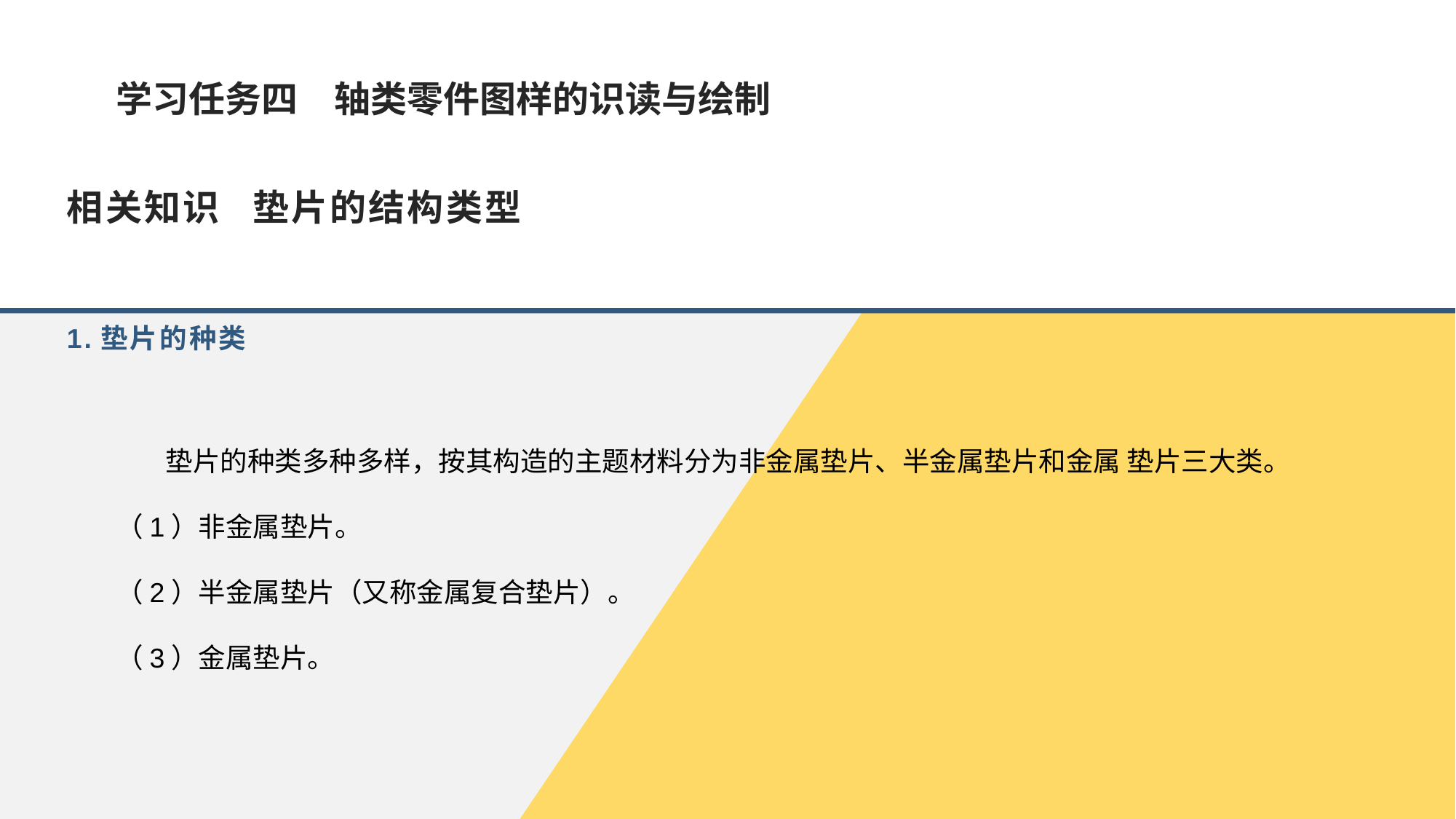

学习任务四　轴类零件图样的识读与绘制

相关知识   垫片的结构类型

1.垫片的种类

       垫片的种类多种多样，按其构造的主题材料分为非金属垫片、半金属垫片和金属 垫片三大类。
（1）非金属垫片。
（2）半金属垫片（又称金属复合垫片）。
（3）金属垫片。